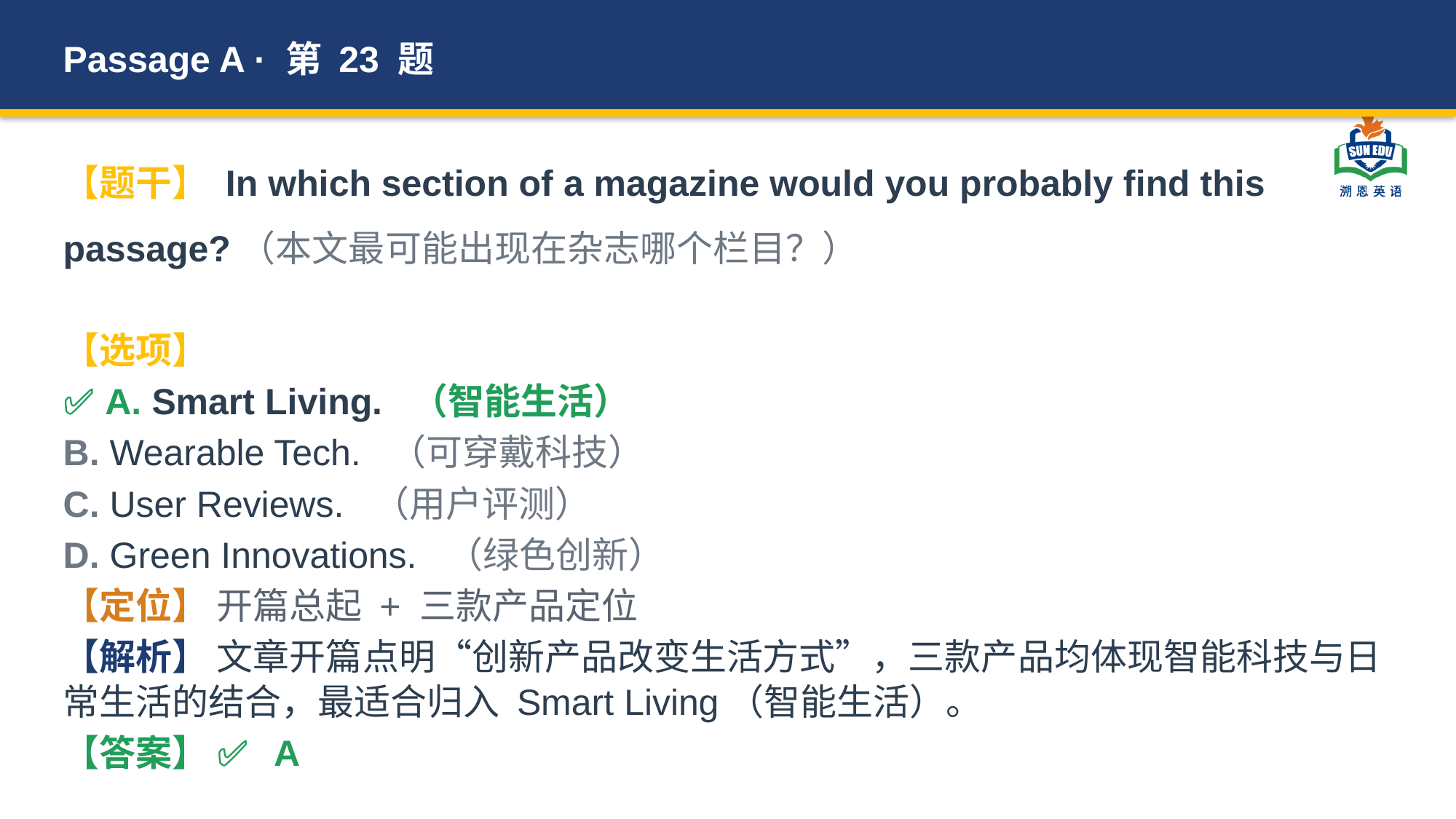

Passage A · 第 23 题

【题干】 In which section of a magazine would you probably find this passage?（本文最可能出现在杂志哪个栏目？）

【选项】
✅ A. Smart Living.  （智能生活）
B. Wearable Tech.  （可穿戴科技）
C. User Reviews.  （用户评测）
D. Green Innovations.  （绿色创新）
【定位】 开篇总起 + 三款产品定位
【解析】 文章开篇点明“创新产品改变生活方式”，三款产品均体现智能科技与日常生活的结合，最适合归入 Smart Living（智能生活）。
【答案】 ✅  A